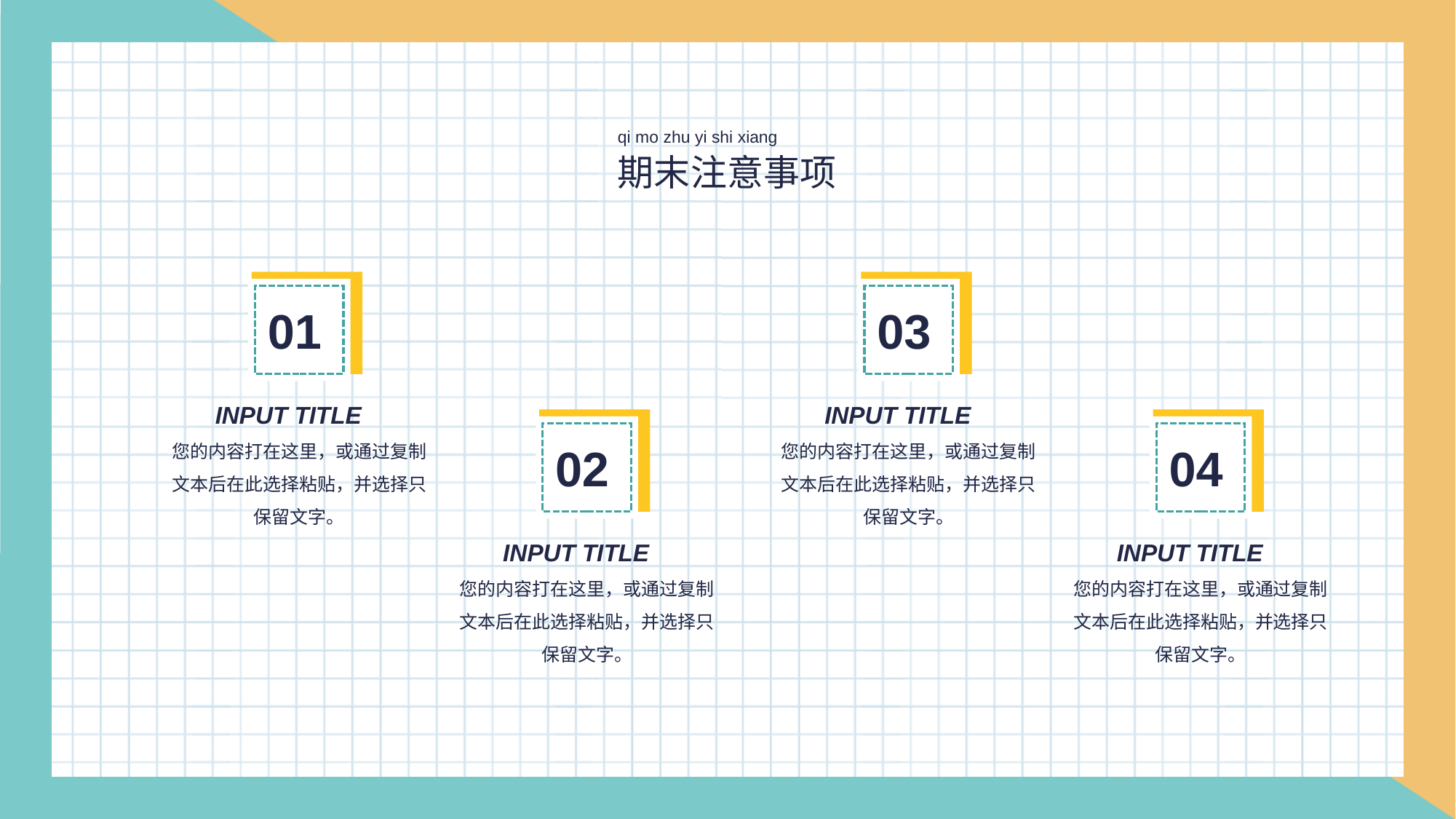

qi mo zhu yi shi xiang
期末注意事项

01
INPUT TITLE
您的内容打在这里，或通过复制文本后在此选择粘贴，并选择只保留文字。

03
INPUT TITLE
您的内容打在这里，或通过复制文本后在此选择粘贴，并选择只保留文字。

02
INPUT TITLE
您的内容打在这里，或通过复制文本后在此选择粘贴，并选择只保留文字。

04
INPUT TITLE
您的内容打在这里，或通过复制文本后在此选择粘贴，并选择只保留文字。